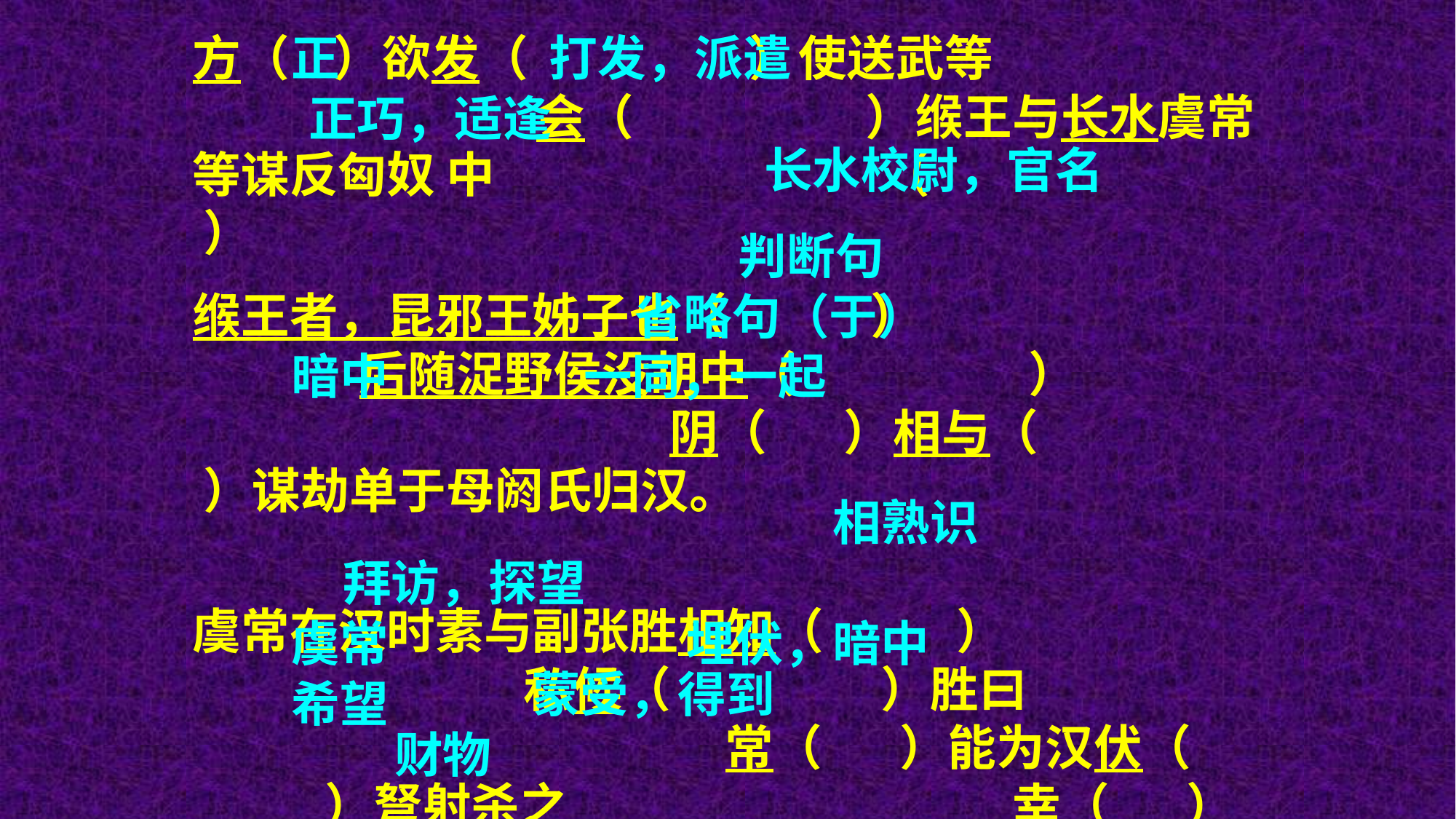

方（    ）欲发（                    ）使送武等                                                        会（                     ）缑王与长水虞常等谋反匈奴 中                                   （                          ）
缑王者，昆邪王姊子也（             ）                                              后随浞野侯没胡中（                     ）                                                            阴（       ）相与（                    ）谋劫单于母阏氏归汉。
虞常在汉时素与副张胜相知（            ）                                                      私候（                   ）胜曰                                                                      常（       ）能为汉伏（                   ）弩射杀之                                        幸（       ）蒙（                   ）其赏赐。                                                                  以货物（        ）与常
正
打发，派遣
正巧，适逢
长水校尉，官名
判断句
省略句（于）
暗中
一同，一起
相熟识
拜访，探望
虞常
埋伏，暗中
蒙受，得到
希望
财物